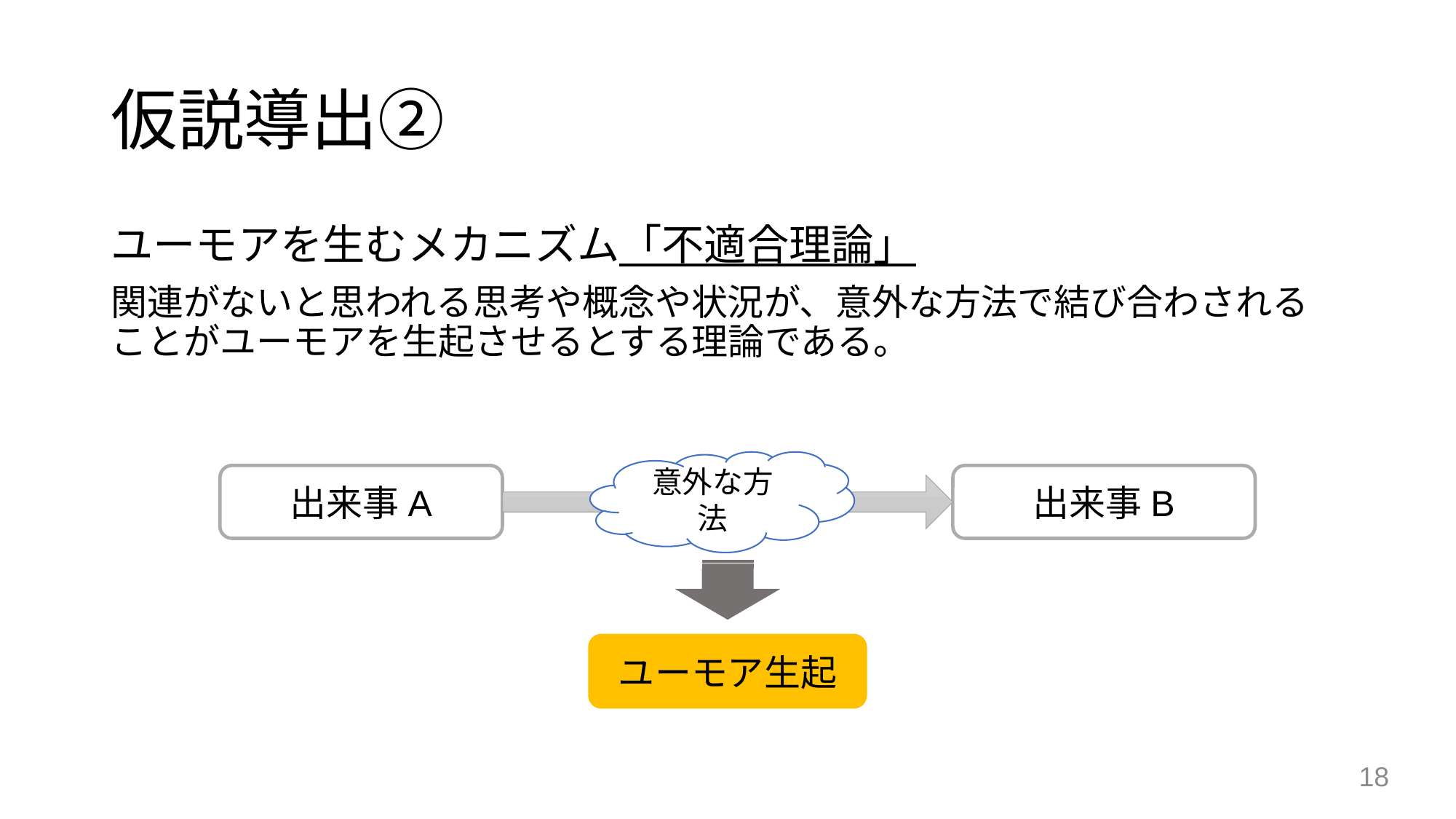

# 仮説導出②
ユーモアを生むメカニズム「不適合理論」
関連がないと思われる思考や概念や状況が、意外な方法で結び合わされることがユーモアを生起させるとする理論である。

意外な方法
出来事A
出来事B

ユーモア生起
18